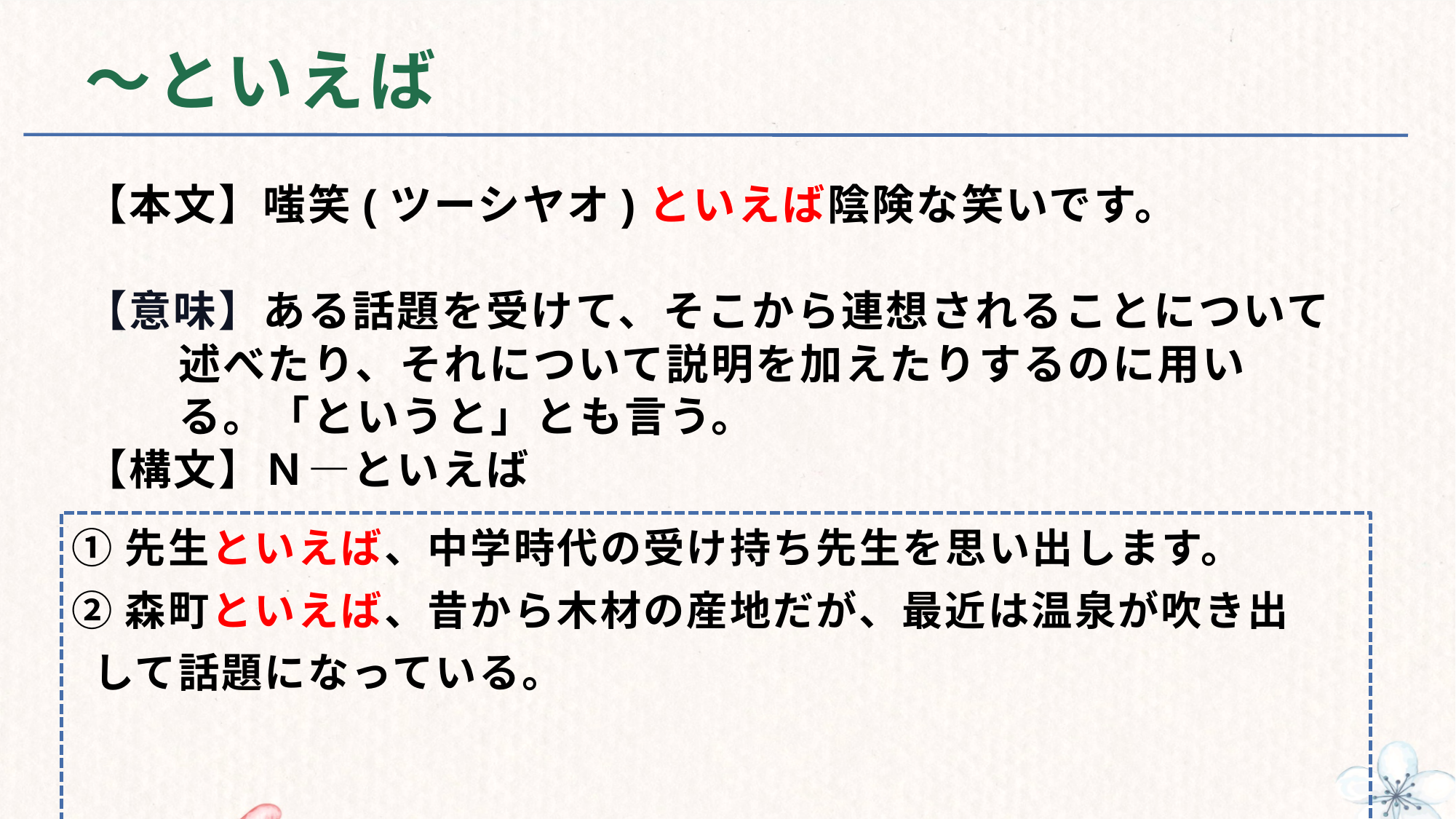

# ～といえば
【本文】嗤笑(ツーシヤオ)といえば陰険な笑いです。

【意味】ある話題を受けて、そこから連想されることについて
       述べたり、それについて説明を加えたりするのに用い
       る。「というと」とも言う。
【構文】Ｎ—といえば
①先生といえば、中学時代の受け持ち先生を思い出します。
②森町といえば、昔から木材の産地だが、最近は温泉が吹き出
 して話題になっている。